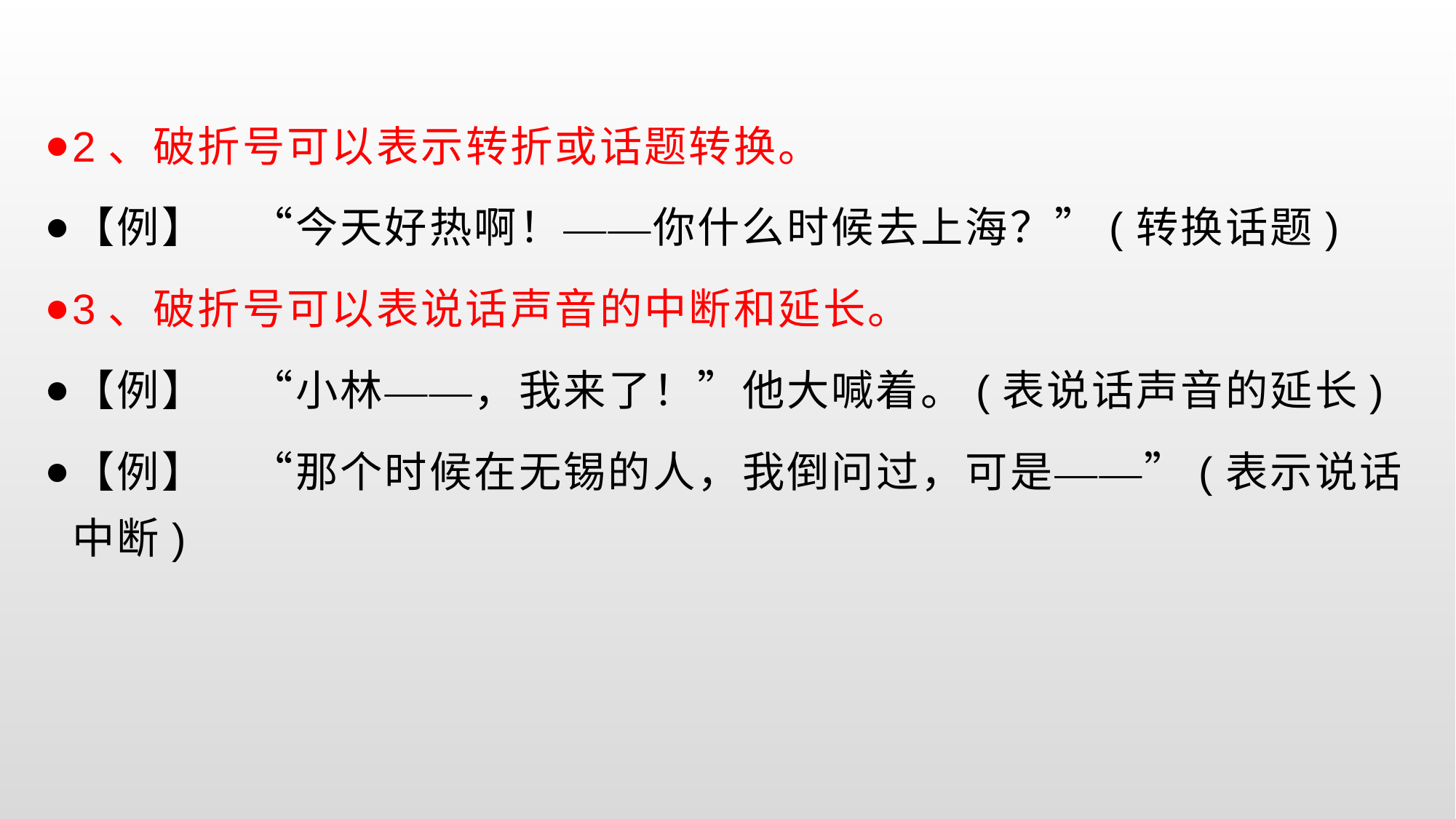

2、破折号可以表示转折或话题转换。
【例】　“今天好热啊！——你什么时候去上海？”(转换话题)
3、破折号可以表说话声音的中断和延长。
【例】　“小林——，我来了！”他大喊着。(表说话声音的延长)
【例】　“那个时候在无锡的人，我倒问过，可是——”(表示说话中断)